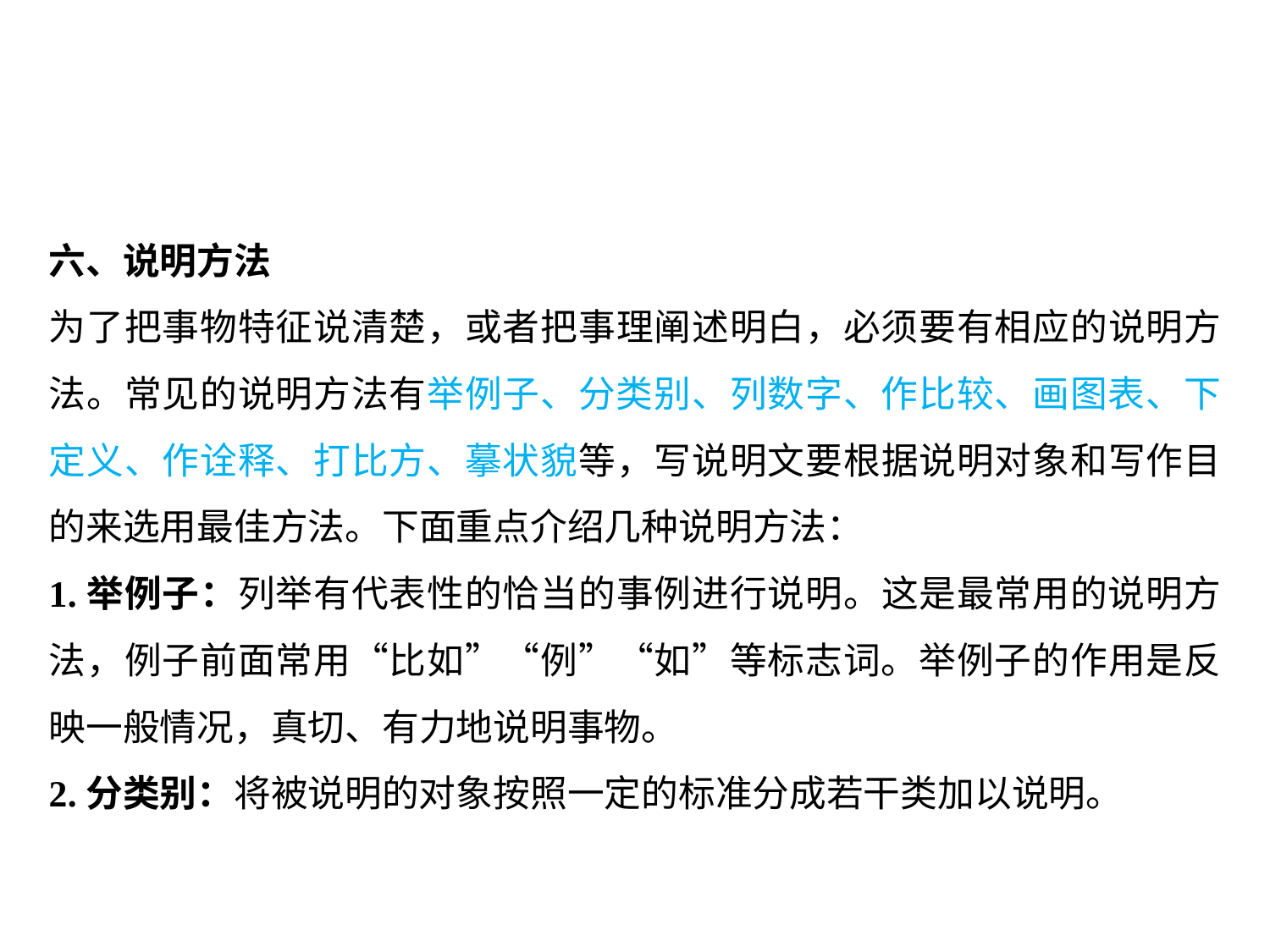

六、说明方法
为了把事物特征说清楚，或者把事理阐述明白，必须要有相应的说明方法。常见的说明方法有举例子、分类别、列数字、作比较、画图表、下定义、作诠释、打比方、摹状貌等，写说明文要根据说明对象和写作目的来选用最佳方法。下面重点介绍几种说明方法：
1.举例子：列举有代表性的恰当的事例进行说明。这是最常用的说明方法，例子前面常用“比如”“例”“如”等标志词。举例子的作用是反映一般情况，真切、有力地说明事物。
2.分类别：将被说明的对象按照一定的标准分成若干类加以说明。